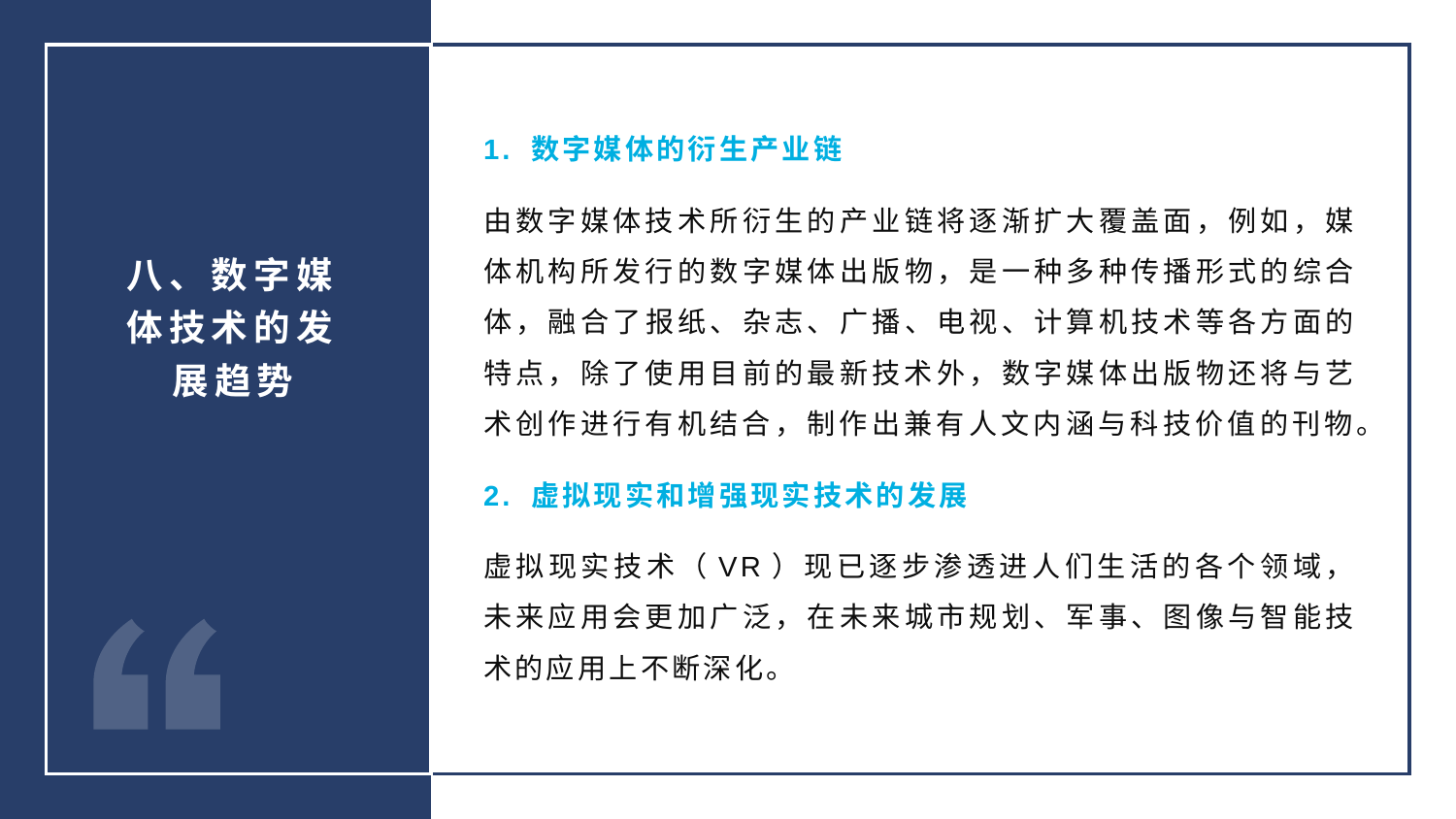

1. 数字媒体的衍生产业链
由数字媒体技术所衍生的产业链将逐渐扩大覆盖面，例如，媒体机构所发行的数字媒体出版物，是一种多种传播形式的综合体，融合了报纸、杂志、广播、电视、计算机技术等各方面的特点，除了使用目前的最新技术外，数字媒体出版物还将与艺术创作进行有机结合，制作出兼有人文内涵与科技价值的刊物。
2. 虚拟现实和增强现实技术的发展
虚拟现实技术（VR）现已逐步渗透进人们生活的各个领域，未来应用会更加广泛，在未来城市规划、军事、图像与智能技术的应用上不断深化。
八、数字媒体技术的发展趋势